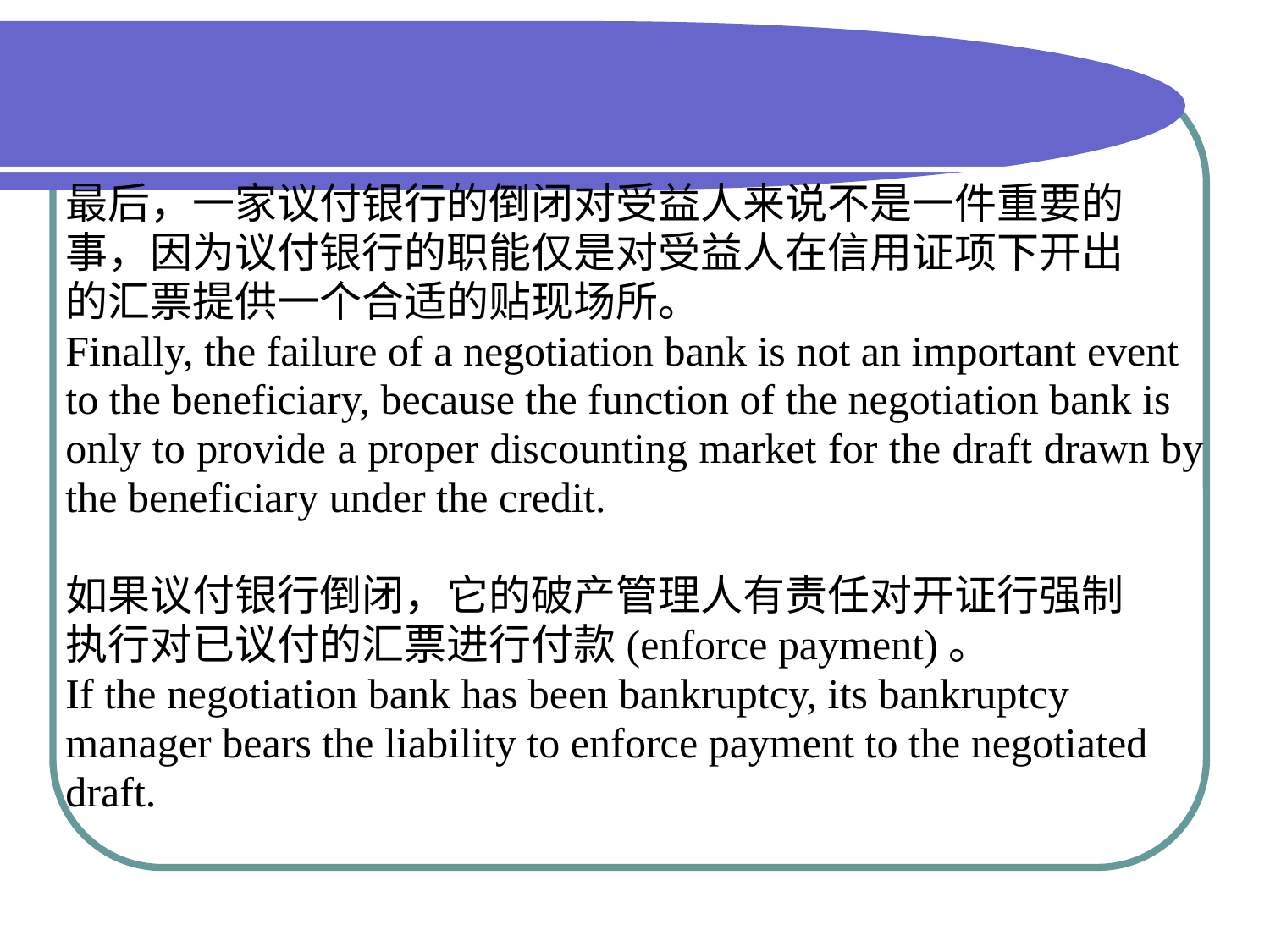

#
最后，一家议付银行的倒闭对受益人来说不是一件重要的
事，因为议付银行的职能仅是对受益人在信用证项下开出
的汇票提供一个合适的贴现场所。
Finally, the failure of a negotiation bank is not an important event
to the beneficiary, because the function of the negotiation bank is
only to provide a proper discounting market for the draft drawn by
the beneficiary under the credit.

如果议付银行倒闭，它的破产管理人有责任对开证行强制
执行对已议付的汇票进行付款(enforce payment)。
If the negotiation bank has been bankruptcy, its bankruptcy
manager bears the liability to enforce payment to the negotiated
draft.